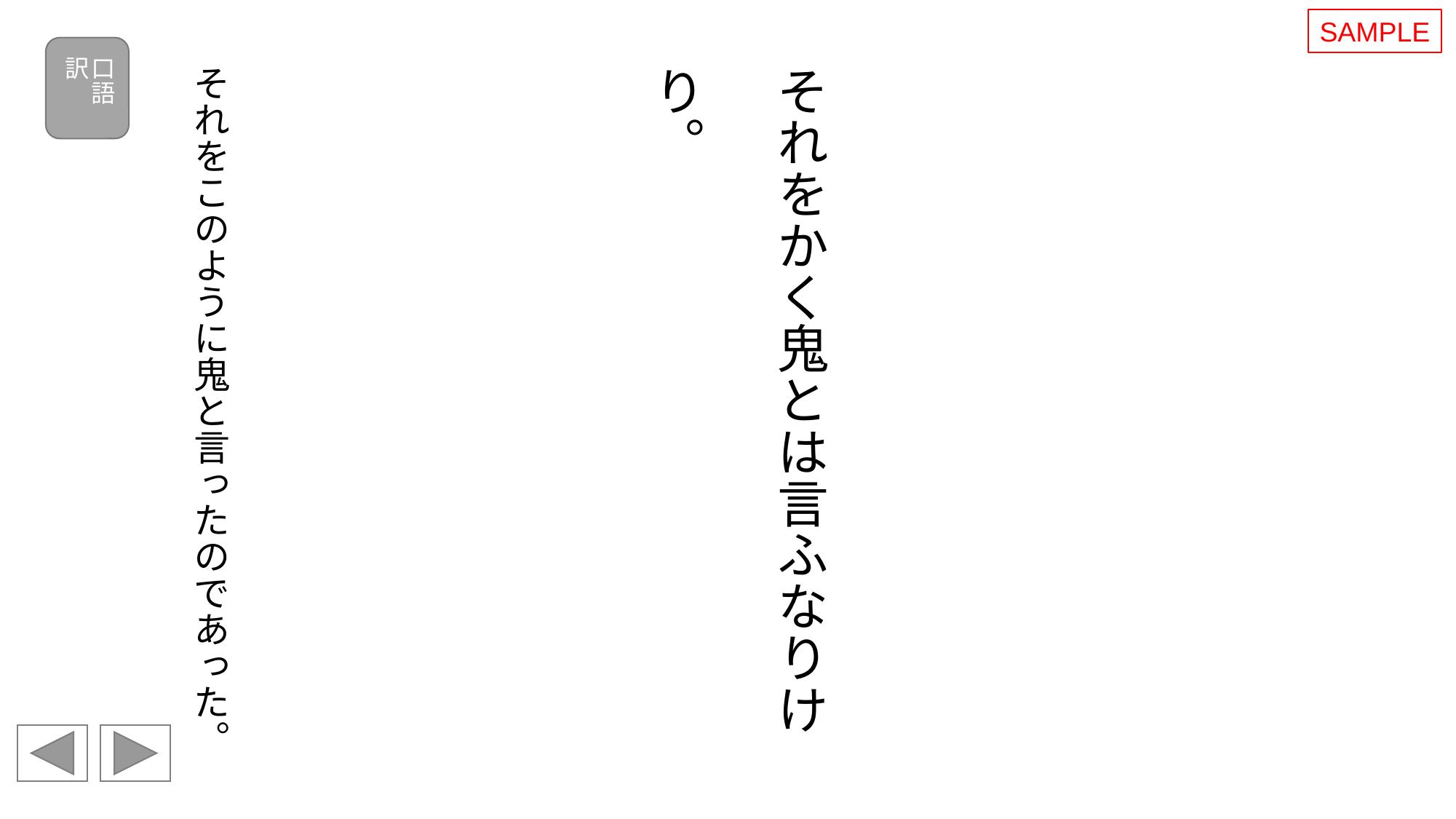

SAMPLE
口語訳
それをこのように鬼と言ったのであった。
それをかく鬼とは言ふなりけり。